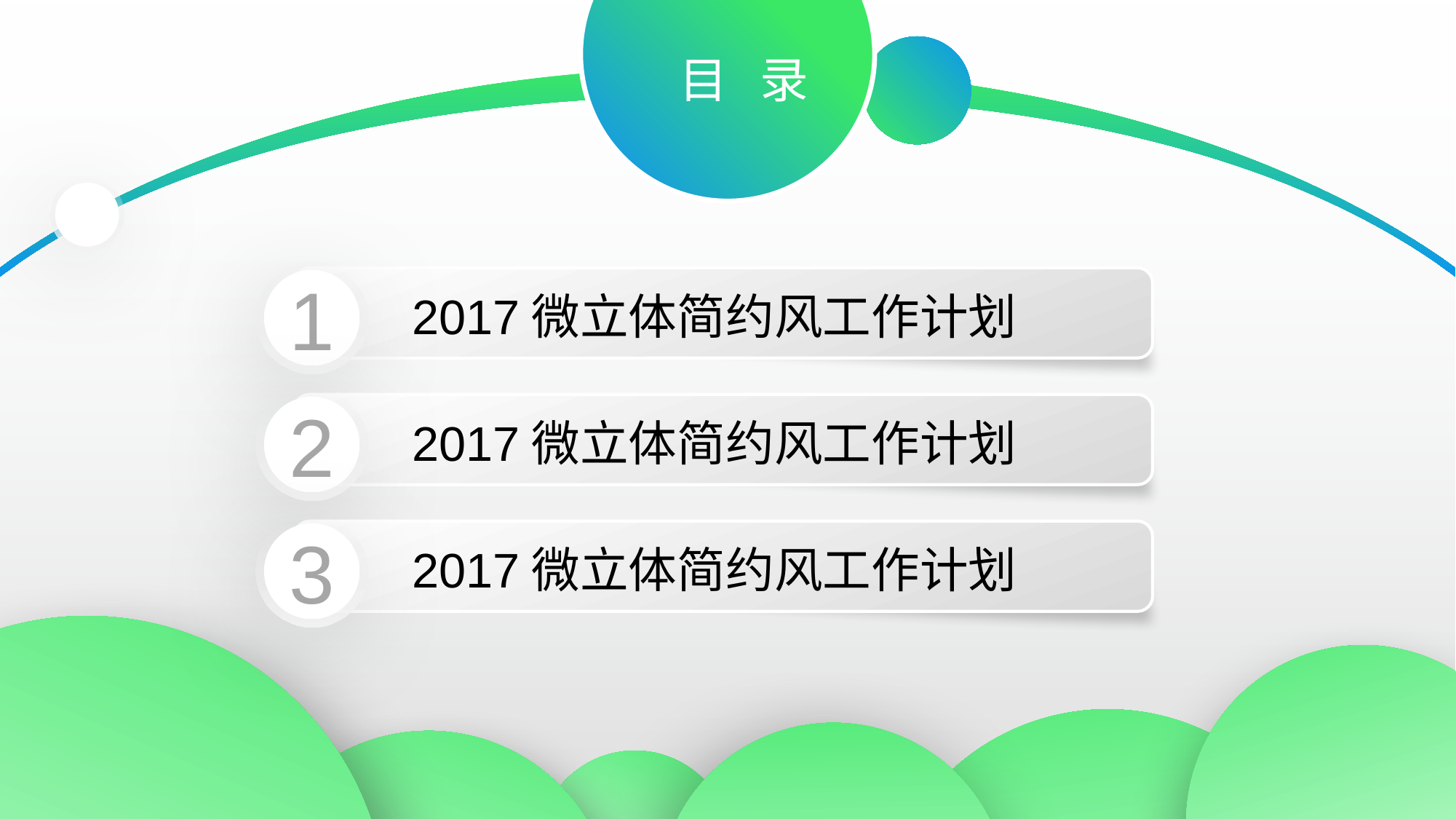

目   录

1

2017微立体简约风工作计划

2

2017微立体简约风工作计划

3

2017微立体简约风工作计划